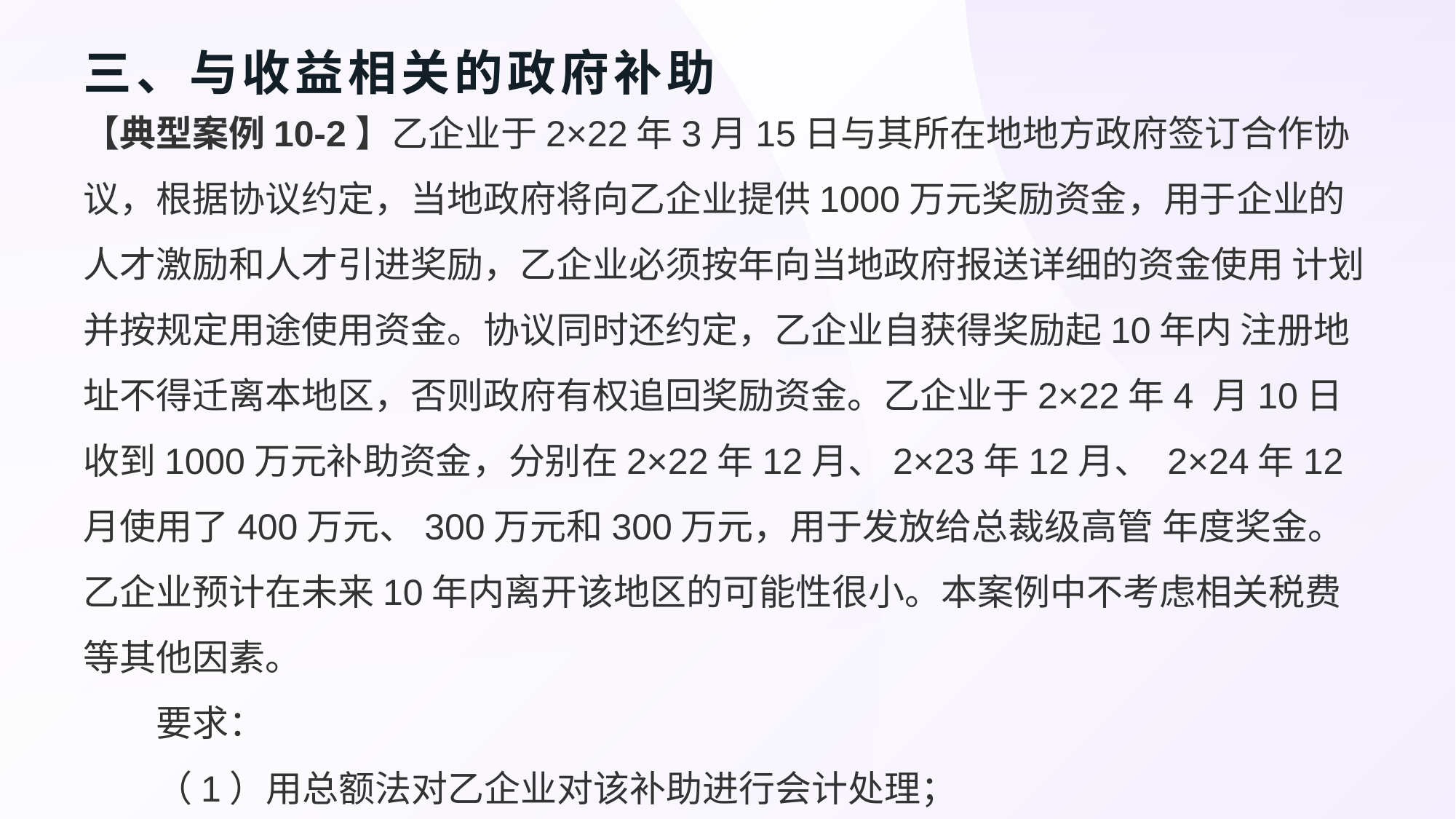

# 三、与收益相关的政府补助
【典型案例10-2】乙企业于2×22年3月15日与其所在地地方政府签订合作协 议，根据协议约定，当地政府将向乙企业提供1000万元奖励资金，用于企业的人才激励和人才引进奖励，乙企业必须按年向当地政府报送详细的资金使用 计划并按规定用途使用资金。协议同时还约定，乙企业自获得奖励起10年内 注册地址不得迁离本地区，否则政府有权追回奖励资金。乙企业于2×22年4 月10日收到1000万元补助资金，分别在2×22年12月、2×23年12月、 2×24年12月使用了400万元、300万元和300万元，用于发放给总裁级高管 年度奖金。乙企业预计在未来10年内离开该地区的可能性很小。本案例中不考虑相关税费等其他因素。
要求：
（1）用总额法对乙企业对该补助进行会计处理；
（2）用净额法对乙企业对该补助进行会计处理。